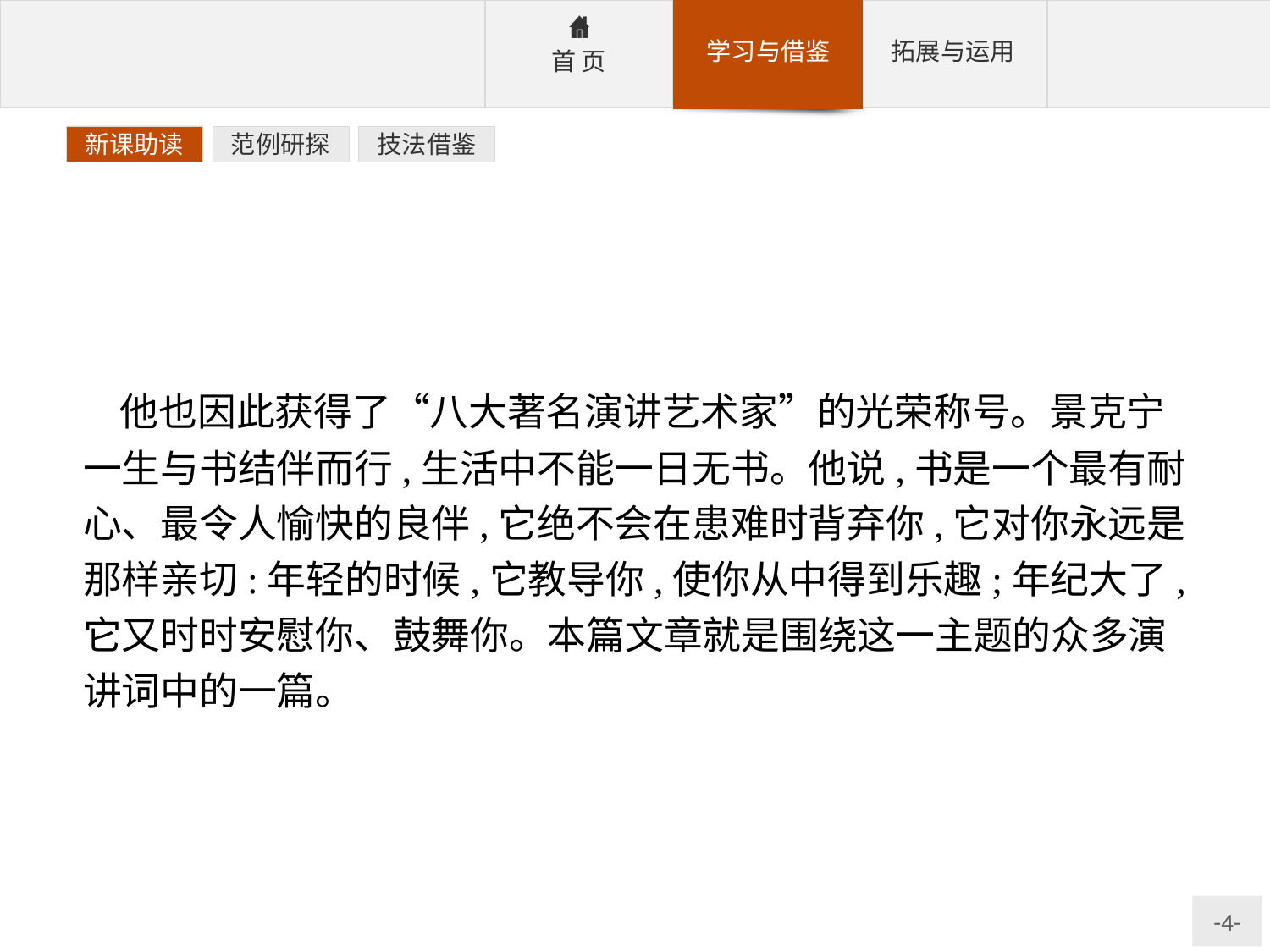

新课助读
范例研探
技法借鉴
他也因此获得了“八大著名演讲艺术家”的光荣称号。景克宁一生与书结伴而行,生活中不能一日无书。他说,书是一个最有耐心、最令人愉快的良伴,它绝不会在患难时背弃你,它对你永远是那样亲切:年轻的时候,它教导你,使你从中得到乐趣;年纪大了,它又时时安慰你、鼓舞你。本篇文章就是围绕这一主题的众多演讲词中的一篇。